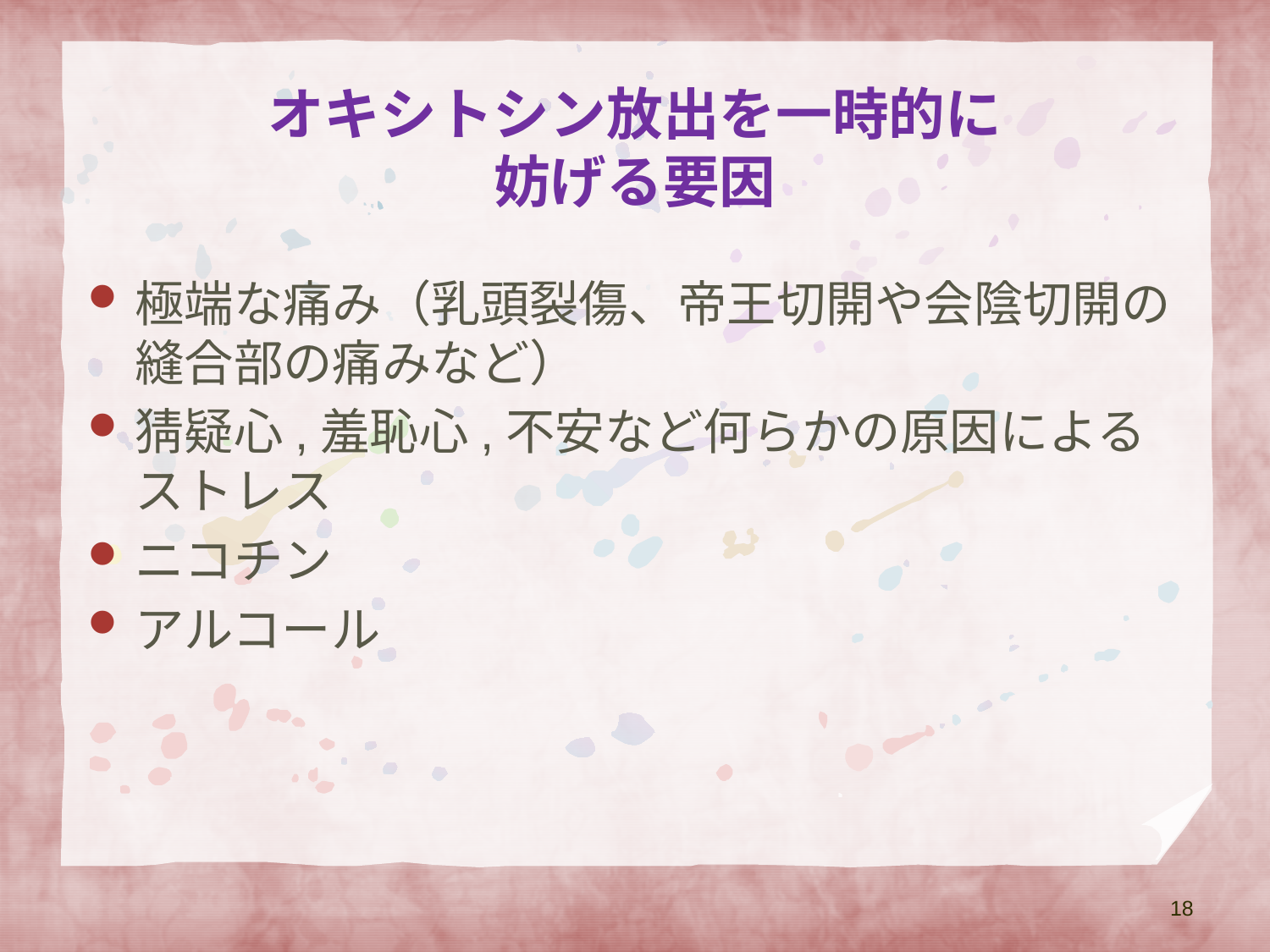

# オキシトシン放出を一時的に 妨げる要因
極端な痛み（乳頭裂傷、帝王切開や会陰切開の縫合部の痛みなど）
猜疑心,羞恥心,不安など何らかの原因によるストレス
ニコチン
アルコール

18